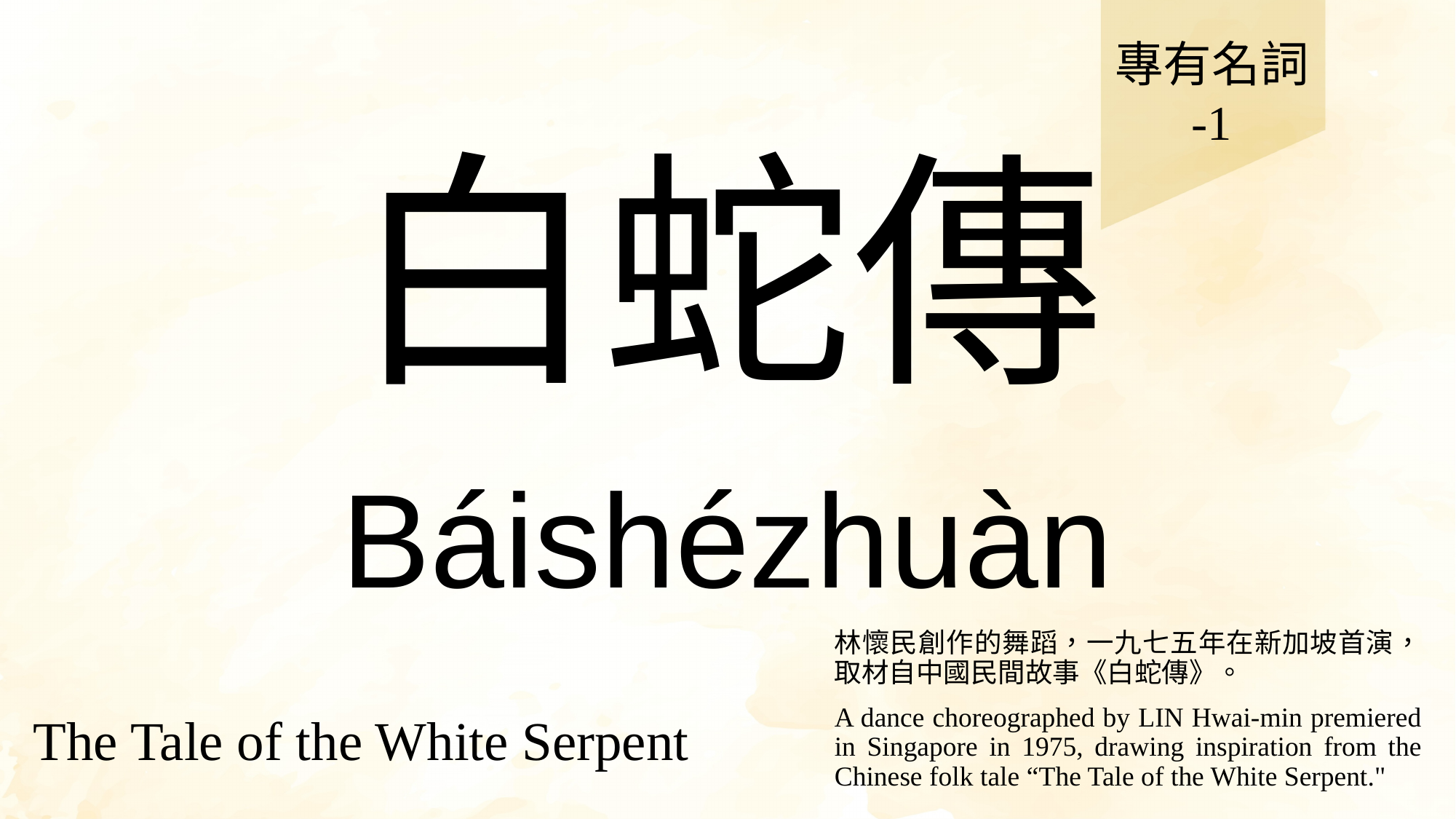

專有名詞
-1
# 白蛇傳
Báishézhuàn
林懷民創作的舞蹈，一九七五年在新加坡首演，取材自中國民間故事《白蛇傳》。
A dance choreographed by LIN Hwai-min premiered in Singapore in 1975, drawing inspiration from the Chinese folk tale “The Tale of the White Serpent."
The Tale of the White Serpent